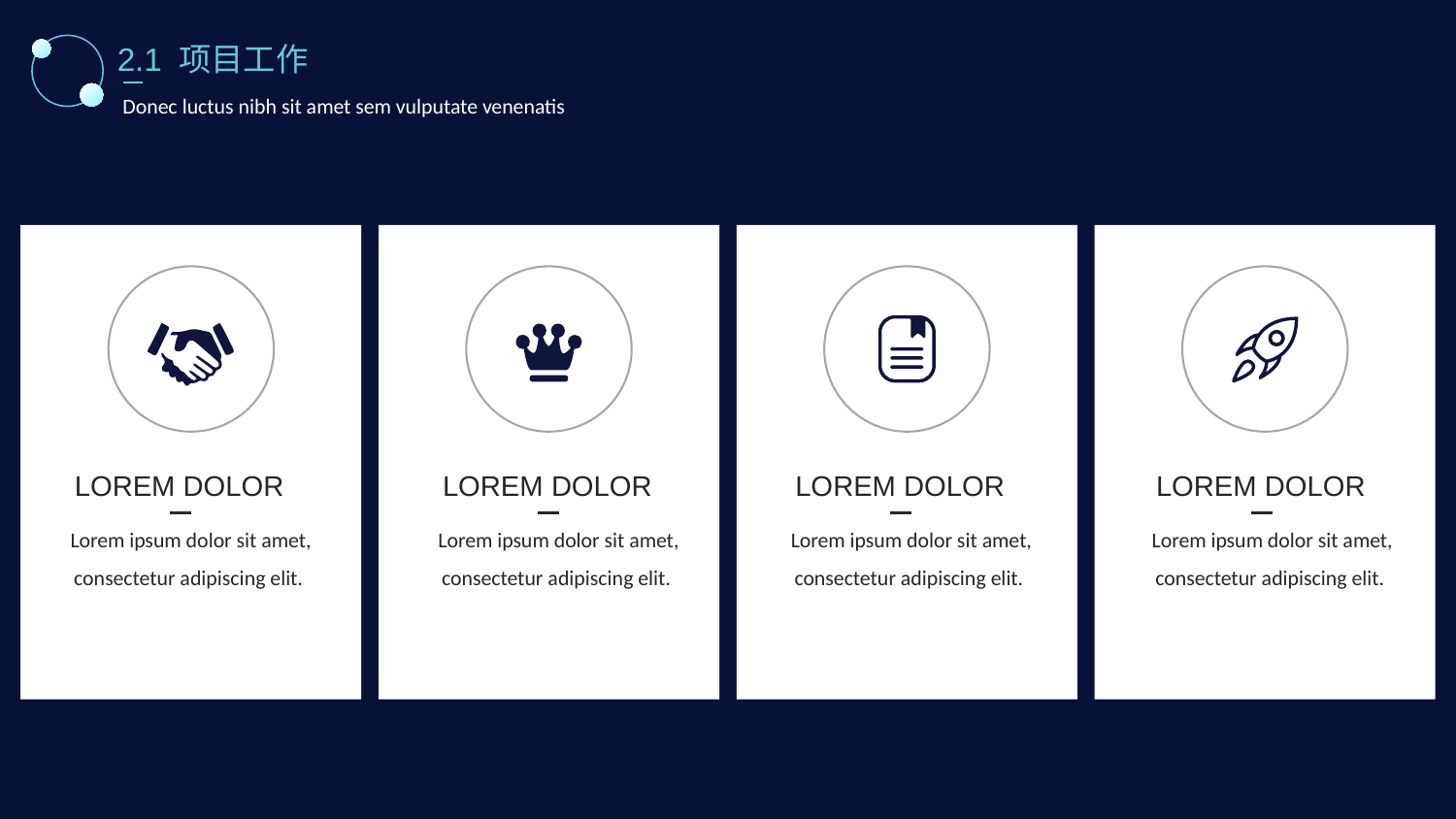

2.1 项目工作

Donec luctus nibh sit amet sem vulputate venenatis

LOREM DOLOR
LOREM DOLOR
LOREM DOLOR
LOREM DOLOR
Lorem ipsum dolor sit amet, consectetur adipiscing elit.
Lorem ipsum dolor sit amet, consectetur adipiscing elit.
Lorem ipsum dolor sit amet, consectetur adipiscing elit.
Lorem ipsum dolor sit amet, consectetur adipiscing elit.